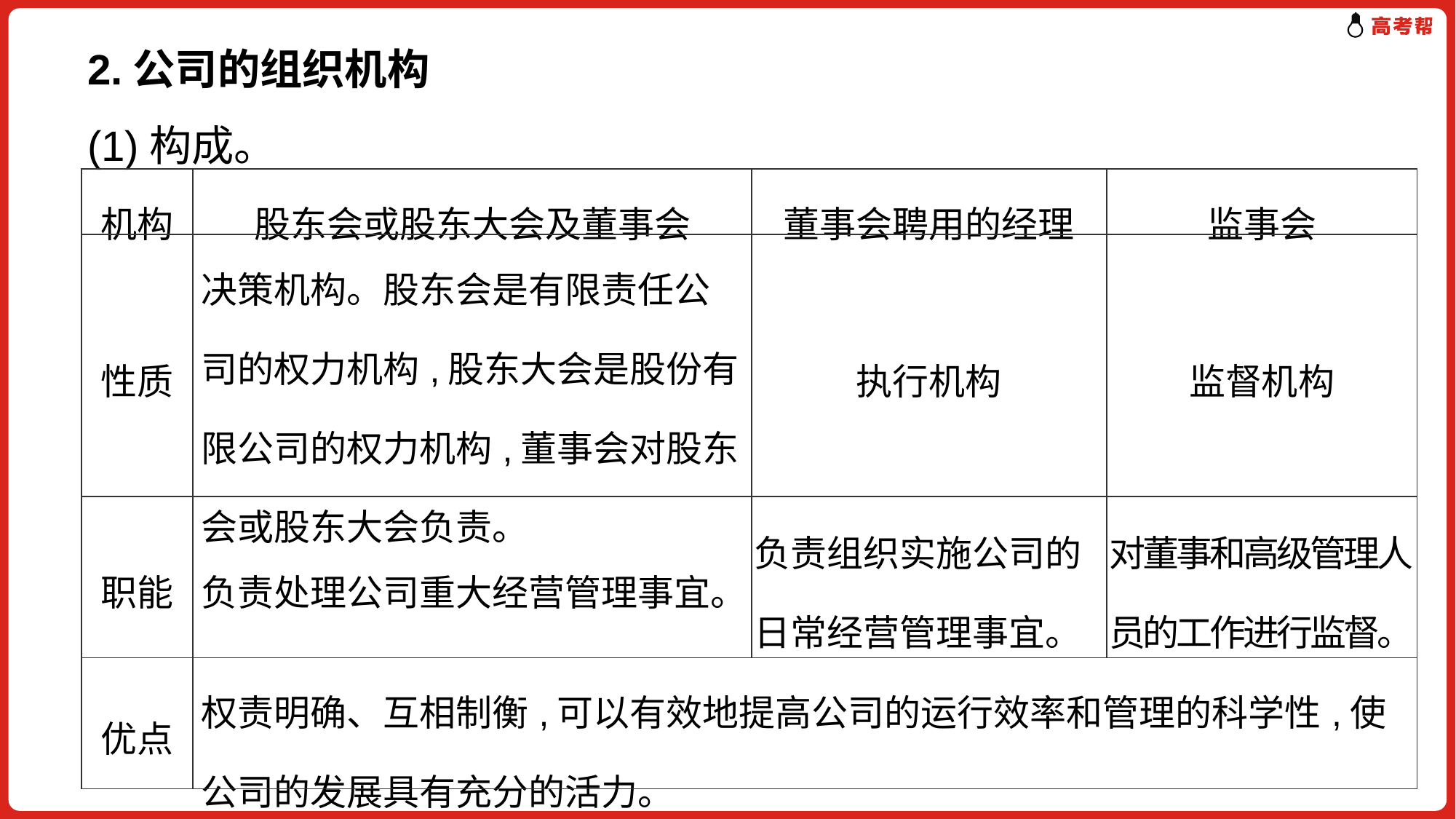

2.公司的组织机构
(1)构成。
| 机构 | 股东会或股东大会及董事会 | 董事会聘用的经理 | 监事会 |
| --- | --- | --- | --- |
| 性质 | 决策机构。股东会是有限责任公司的权力机构,股东大会是股份有限公司的权力机构,董事会对股东会或股东大会负责。 | 执行机构 | 监督机构 |
| 职能 | 负责处理公司重大经营管理事宜。 | 负责组织实施公司的日常经营管理事宜。 | 对董事和高级管理人员的工作进行监督。 |
| 优点 | 权责明确、互相制衡,可以有效地提高公司的运行效率和管理的科学性,使公司的发展具有充分的活力。 |  |  |